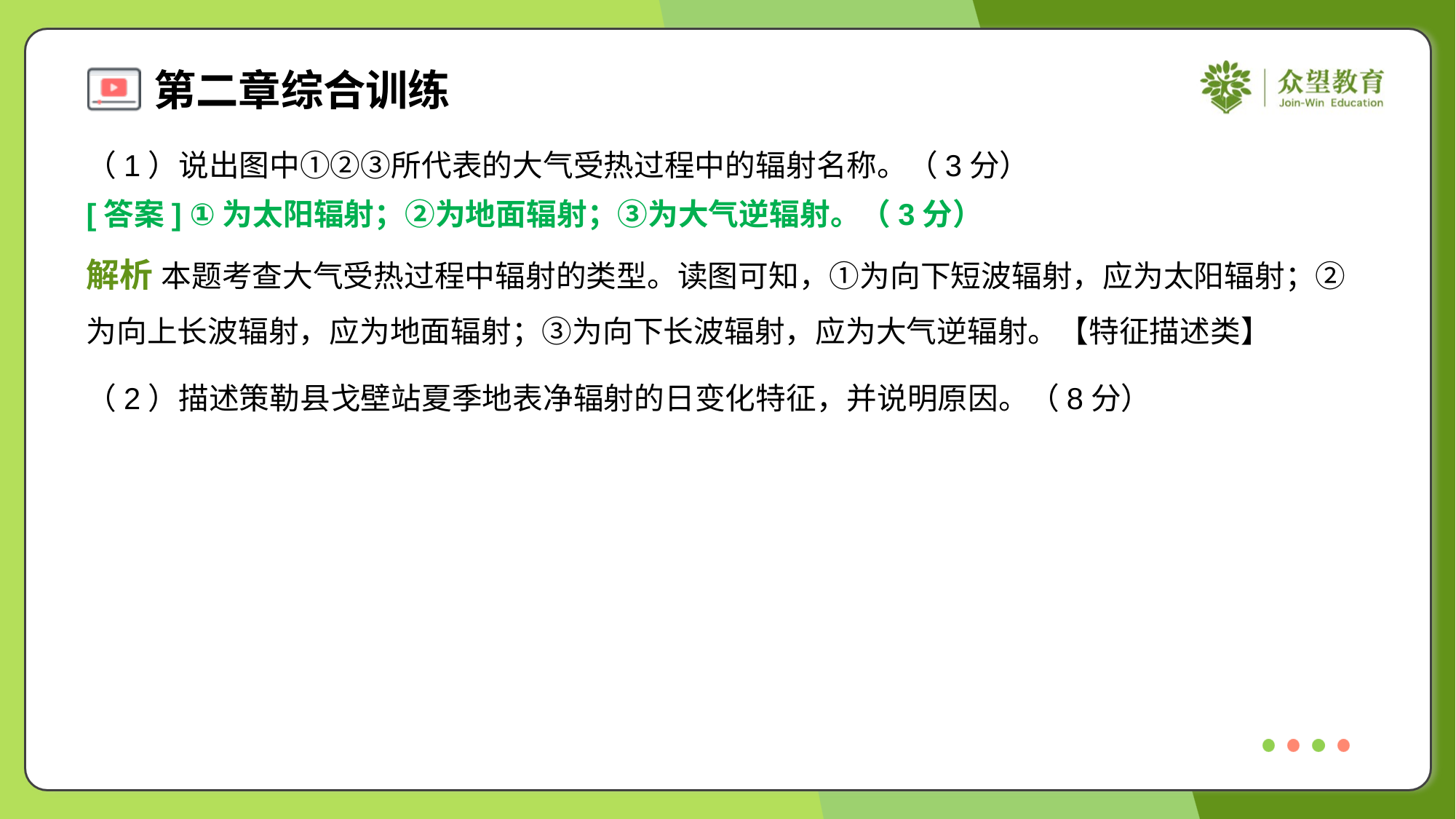

（1）说出图中①②③所代表的大气受热过程中的辐射名称。（3分）
[答案] ①为太阳辐射；②为地面辐射；③为大气逆辐射。（3分）
解析 本题考查大气受热过程中辐射的类型。读图可知，①为向下短波辐射，应为太阳辐射；②
为向上长波辐射，应为地面辐射；③为向下长波辐射，应为大气逆辐射。【特征描述类】
（2）描述策勒县戈壁站夏季地表净辐射的日变化特征，并说明原因。（8分）